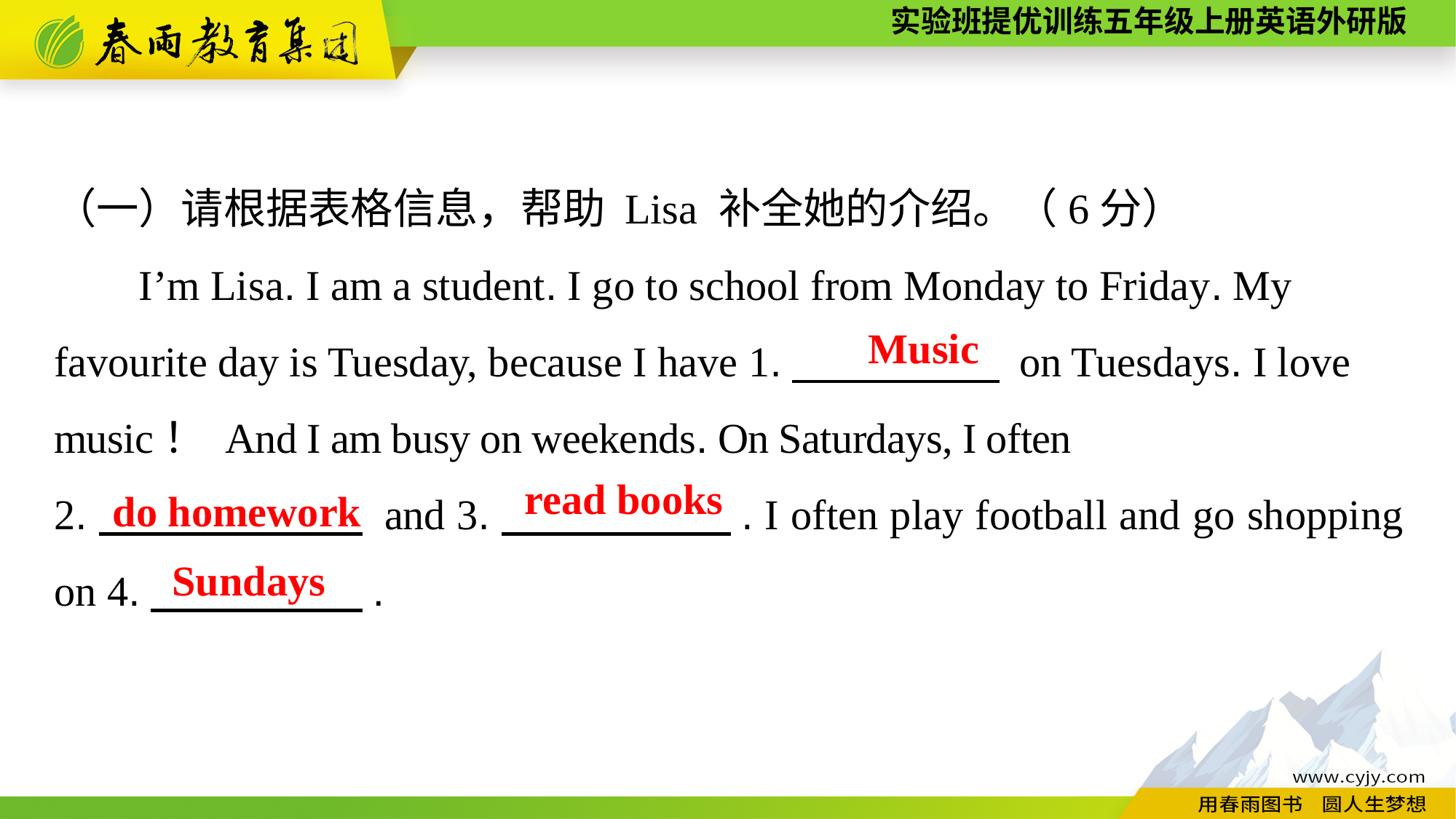

（一）请根据表格信息，帮助 Lisa 补全她的介绍。（6分）
I’m Lisa. I am a student. I go to school from Monday to Friday. My favourite day is Tuesday, because I have 1.　　　    　 on Tuesdays. I love music！ And I am busy on weekends. On Saturdays, I often
2.　　  　            and 3.　　 　　　. I often play football and go shopping on 4.　　　　　.
Music
do homework
read books
Sundays